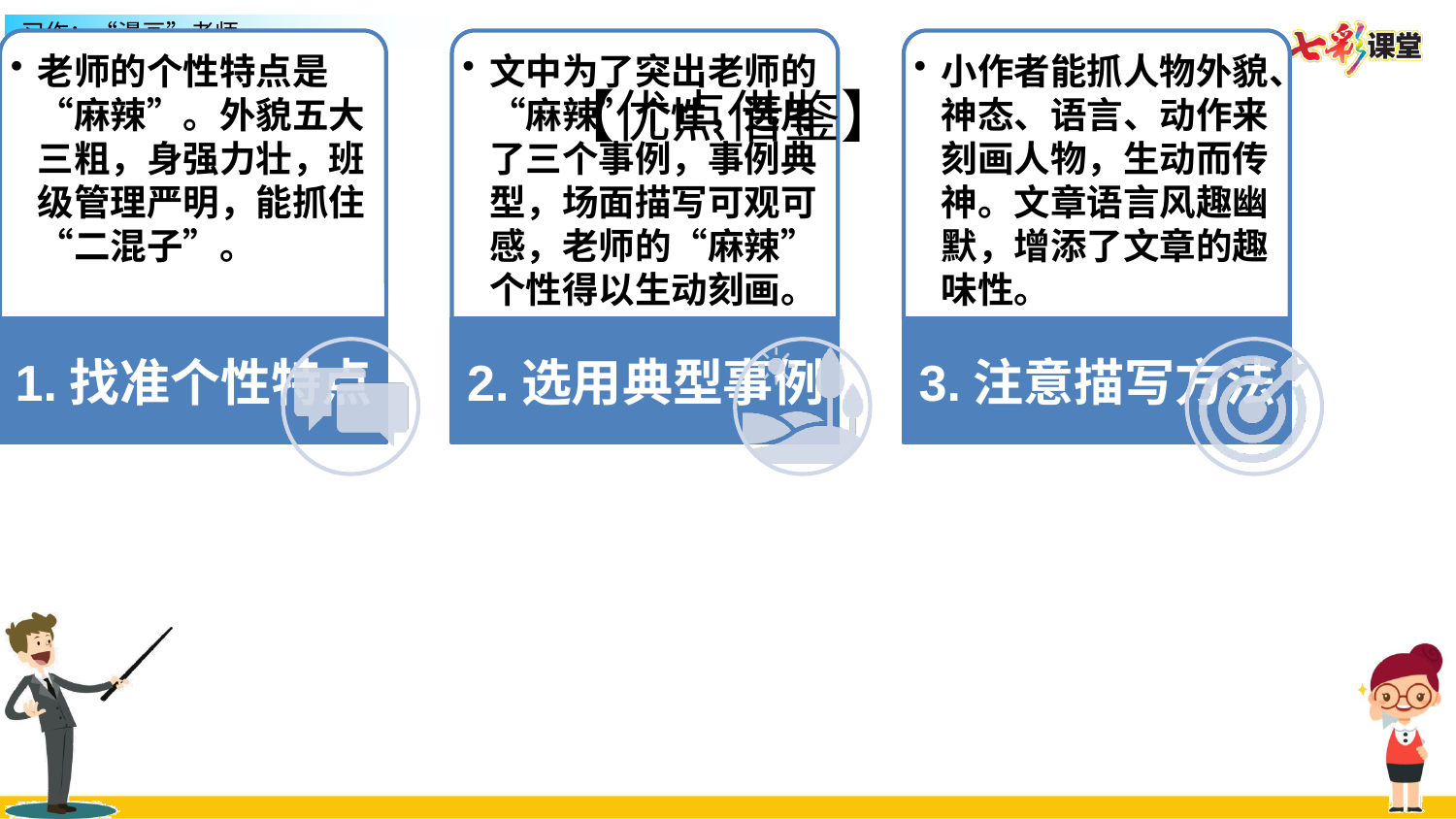

【优点借鉴】
老师的个性特点是“麻辣”。外貌五大三粗，身强力壮，班级管理严明，能抓住 “二混子”。
1.找准个性特点
文中为了突出老师的“麻辣”个性，选用了三个事例，事例典型，场面描写可观可感，老师的“麻辣”个性得以生动刻画。
2.选用典型事例
小作者能抓人物外貌、神态、语言、动作来刻画人物，生动而传神。文章语言风趣幽默，增添了文章的趣味性。
3.注意描写方法